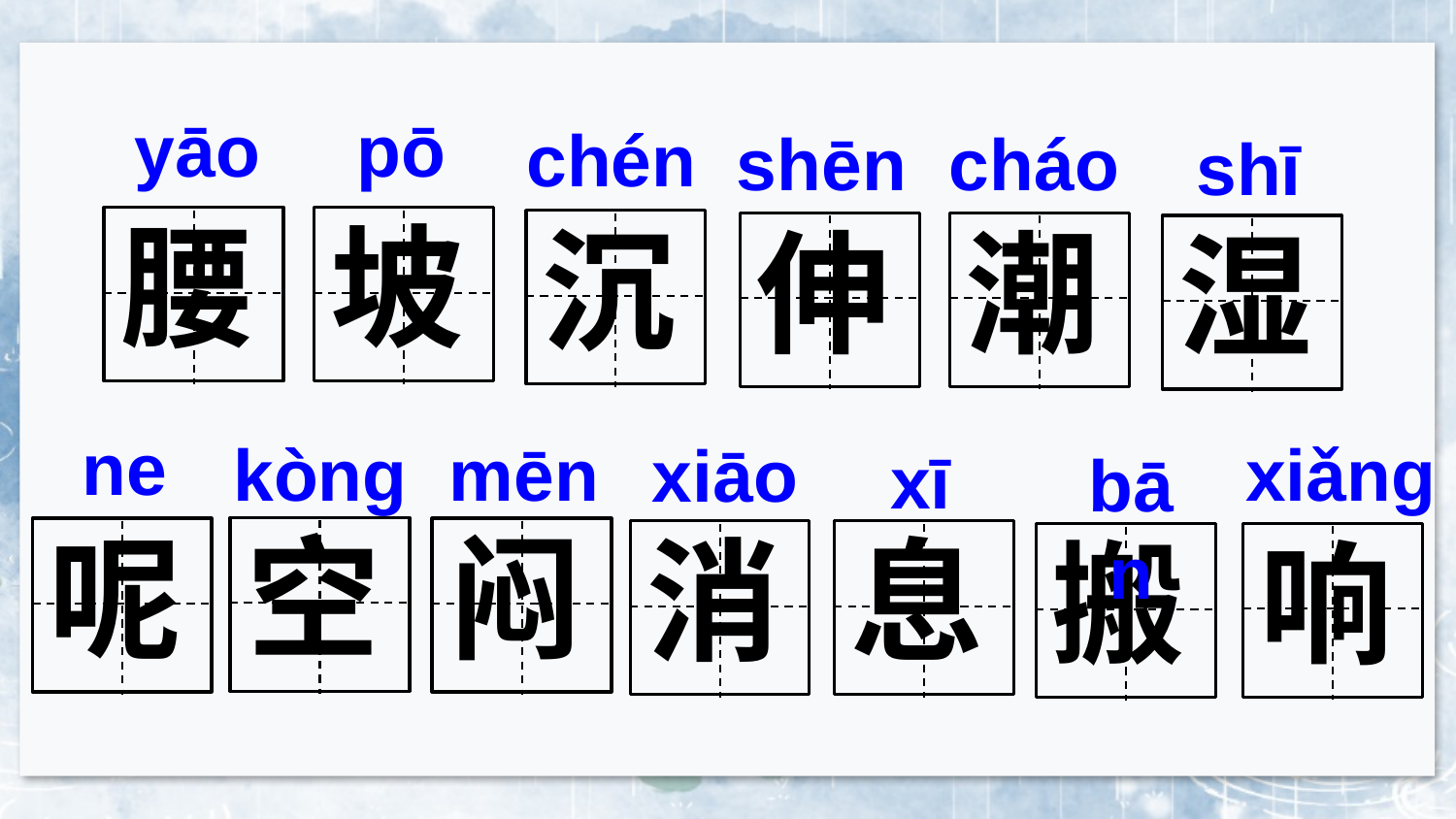

yāo
pō
chén
shēn
cháo
shī
腰
坡
沉
伸
潮
湿

ne
kònɡ
mēn
xiǎnɡ
xiāo
xī
bān
空
呢
闷
消
息
响
搬